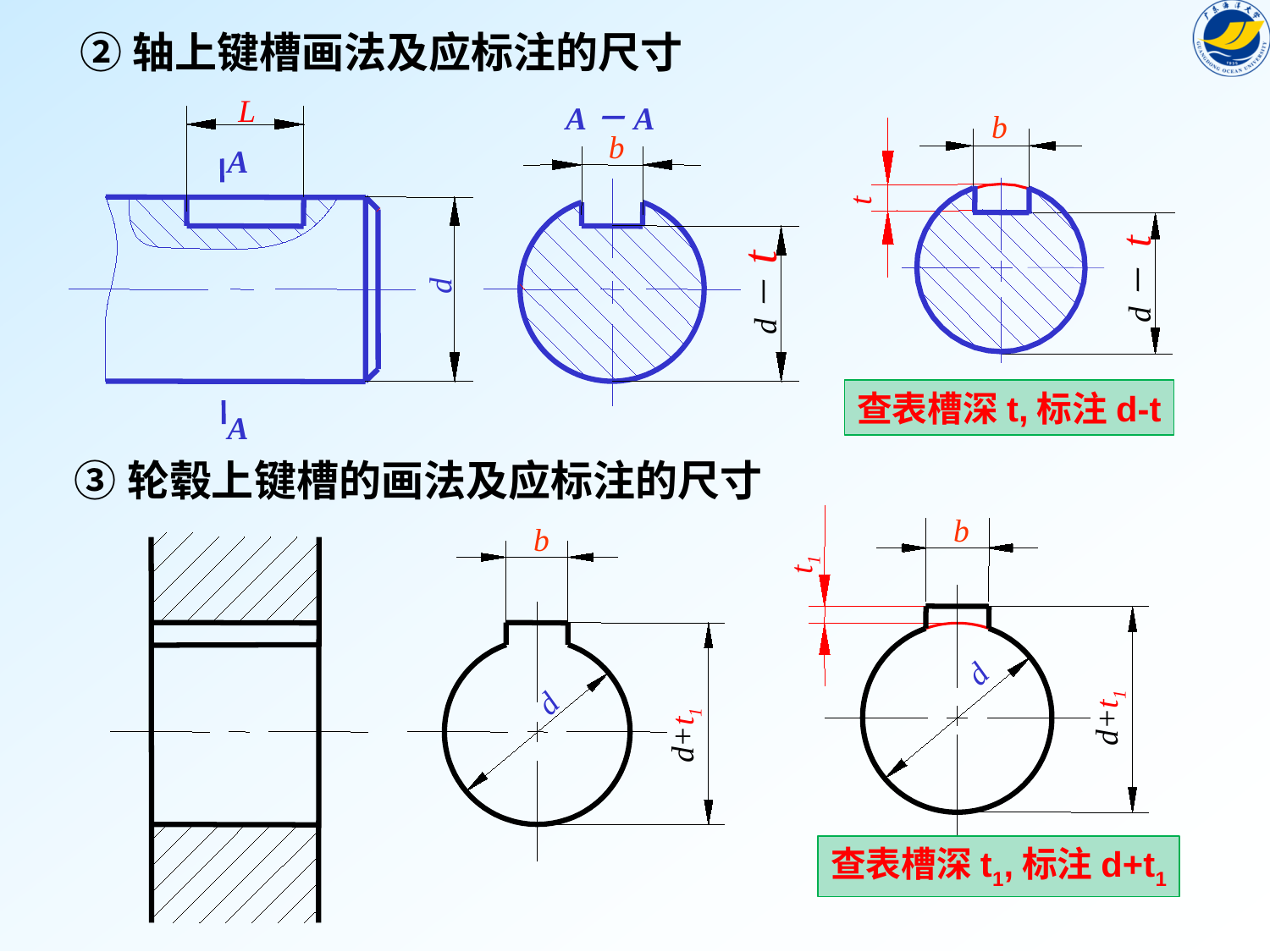

②轴上键槽画法及应标注的尺寸
L

A－A
b

d－ t

t

b

A

d

d－ t

查表槽深t,标注d-t

A
 ③轮毂上键槽的画法及应标注的尺寸
b

d+t1

d

t1

b

d+t1

d

查表槽深t1,标注d+t1